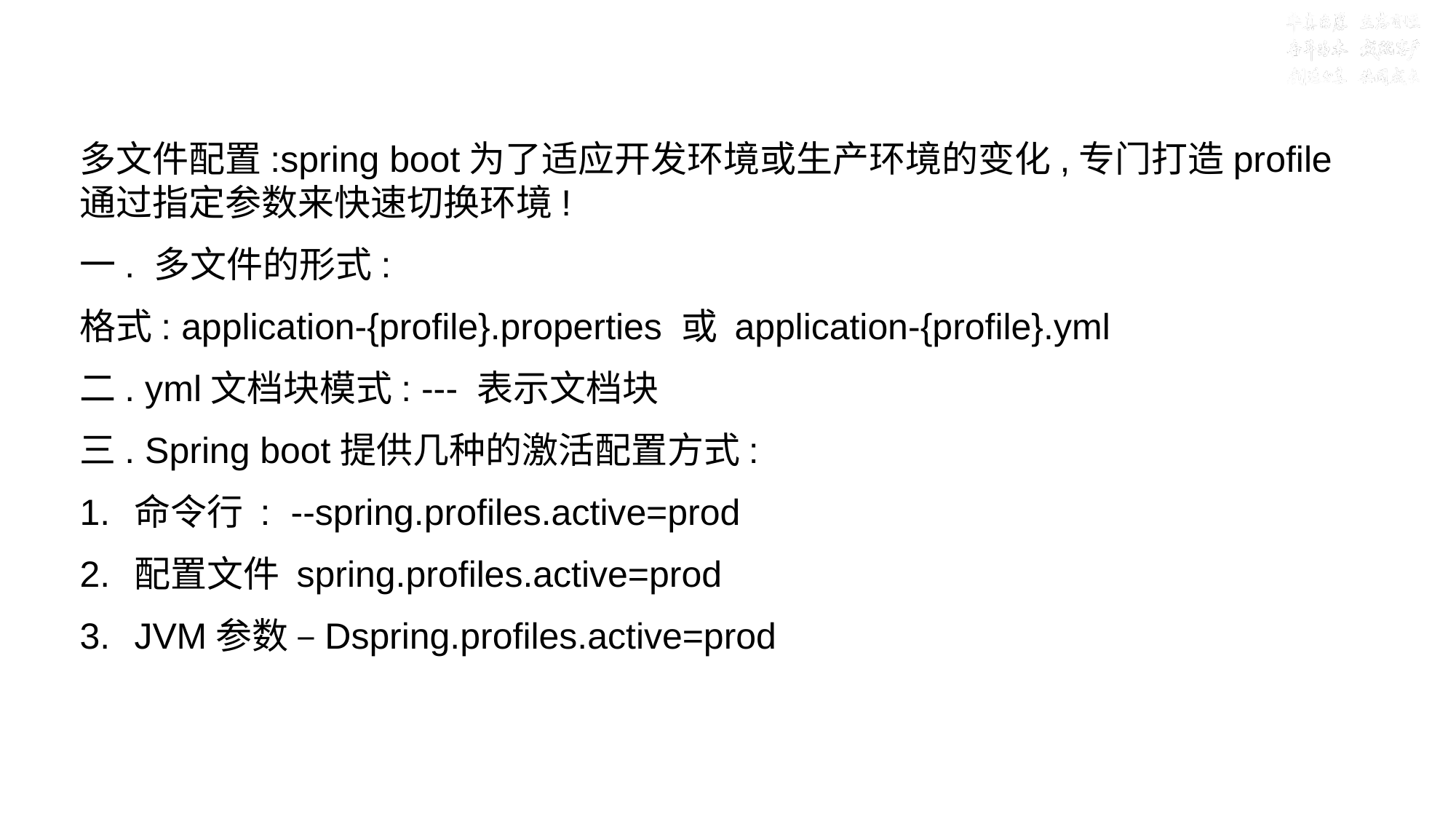

# 目标六:多文件配置,加载顺序与位置
多文件配置:spring boot为了适应开发环境或生产环境的变化,专门打造profile通过指定参数来快速切换环境!
一. 多文件的形式:
格式: application-{profile}.properties 或 application-{profile}.yml
二. yml文档块模式: --- 表示文档块
三. Spring boot提供几种的激活配置方式:
命令行 :  --spring.profiles.active=prod
配置文件 spring.profiles.active=prod
JVM参数 –Dspring.profiles.active=prod

28